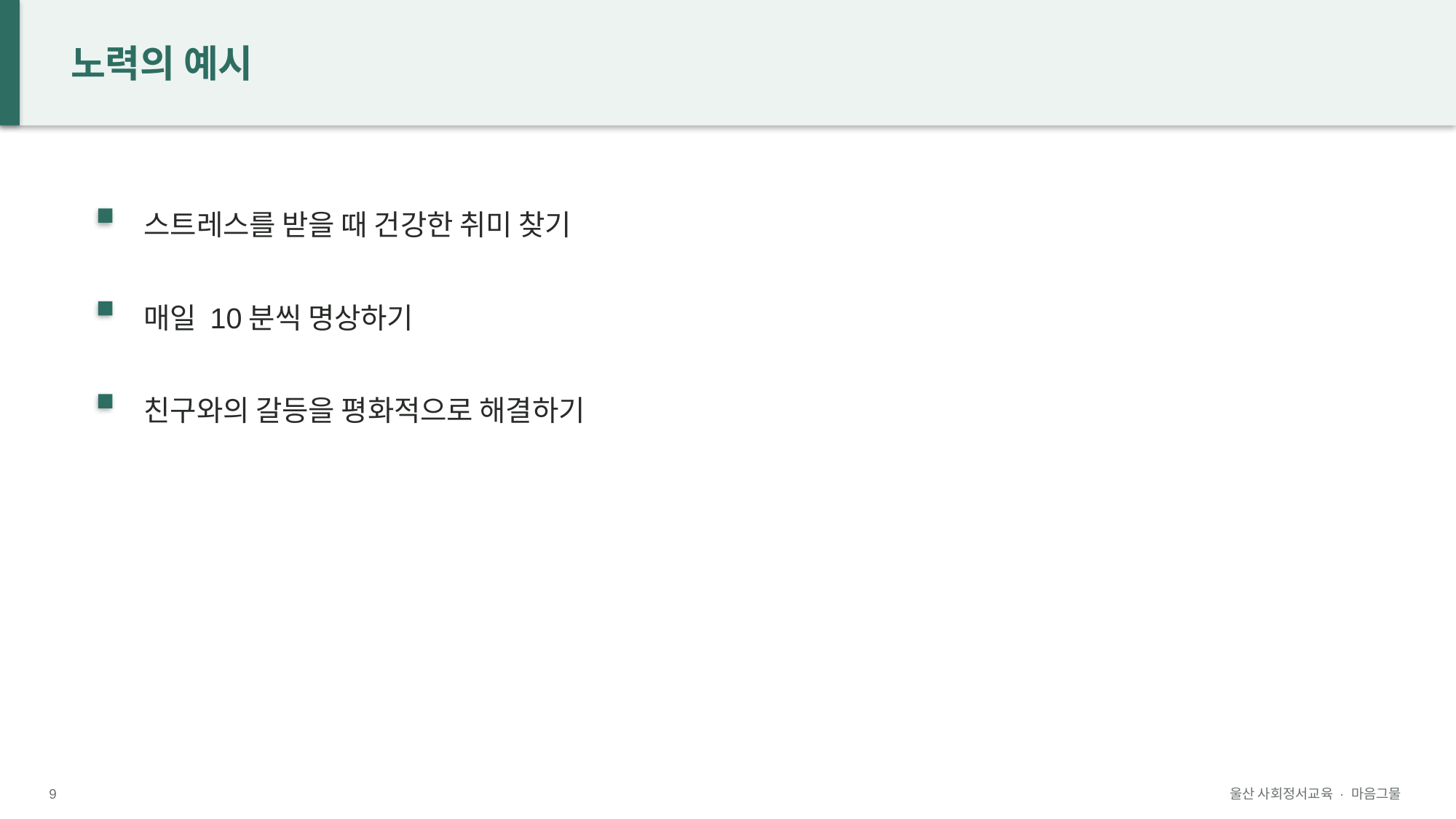

노력의 예시
스트레스를 받을 때 건강한 취미 찾기

매일 10분씩 명상하기

친구와의 갈등을 평화적으로 해결하기

9
울산 사회정서교육 · 마음그물